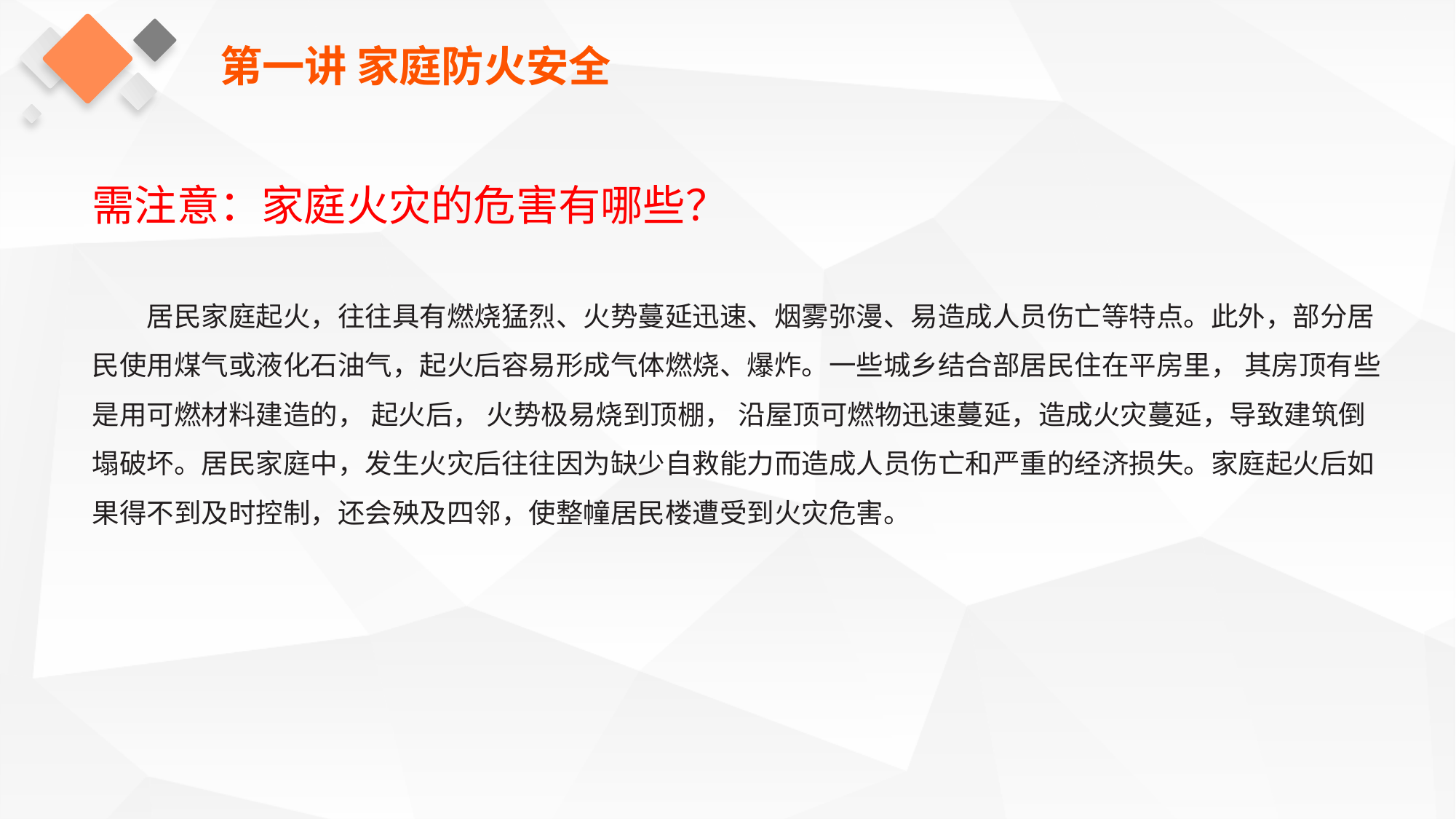

第一讲 家庭防火安全
需注意：家庭火灾的危害有哪些？
居民家庭起火，往往具有燃烧猛烈、火势蔓延迅速、烟雾弥漫、易造成人员伤亡等特点。此外，部分居民使用煤气或液化石油气，起火后容易形成气体燃烧、爆炸。一些城乡结合部居民住在平房里， 其房顶有些是用可燃材料建造的， 起火后， 火势极易烧到顶棚， 沿屋顶可燃物迅速蔓延，造成火灾蔓延，导致建筑倒塌破坏。居民家庭中，发生火灾后往往因为缺少自救能力而造成人员伤亡和严重的经济损失。家庭起火后如果得不到及时控制，还会殃及四邻，使整幢居民楼遭受到火灾危害。